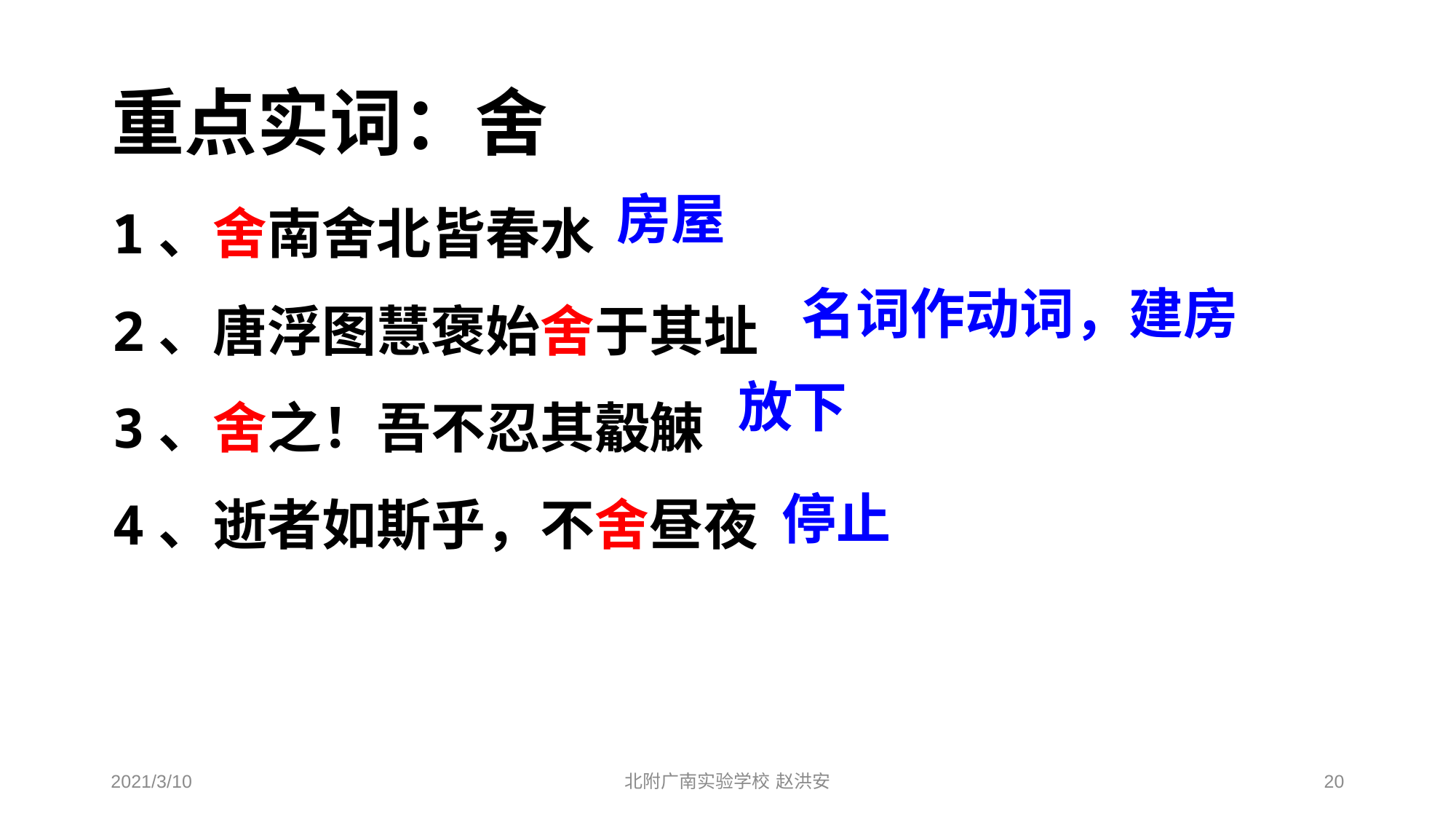

重点实词：舍
1、舍南舍北皆春水
2、唐浮图慧褒始舍于其址
3、舍之！吾不忍其觳觫
4、逝者如斯乎，不舍昼夜
房屋
名词作动词，建房
放下
停止
2021/3/10
北附广南实验学校 赵洪安
20